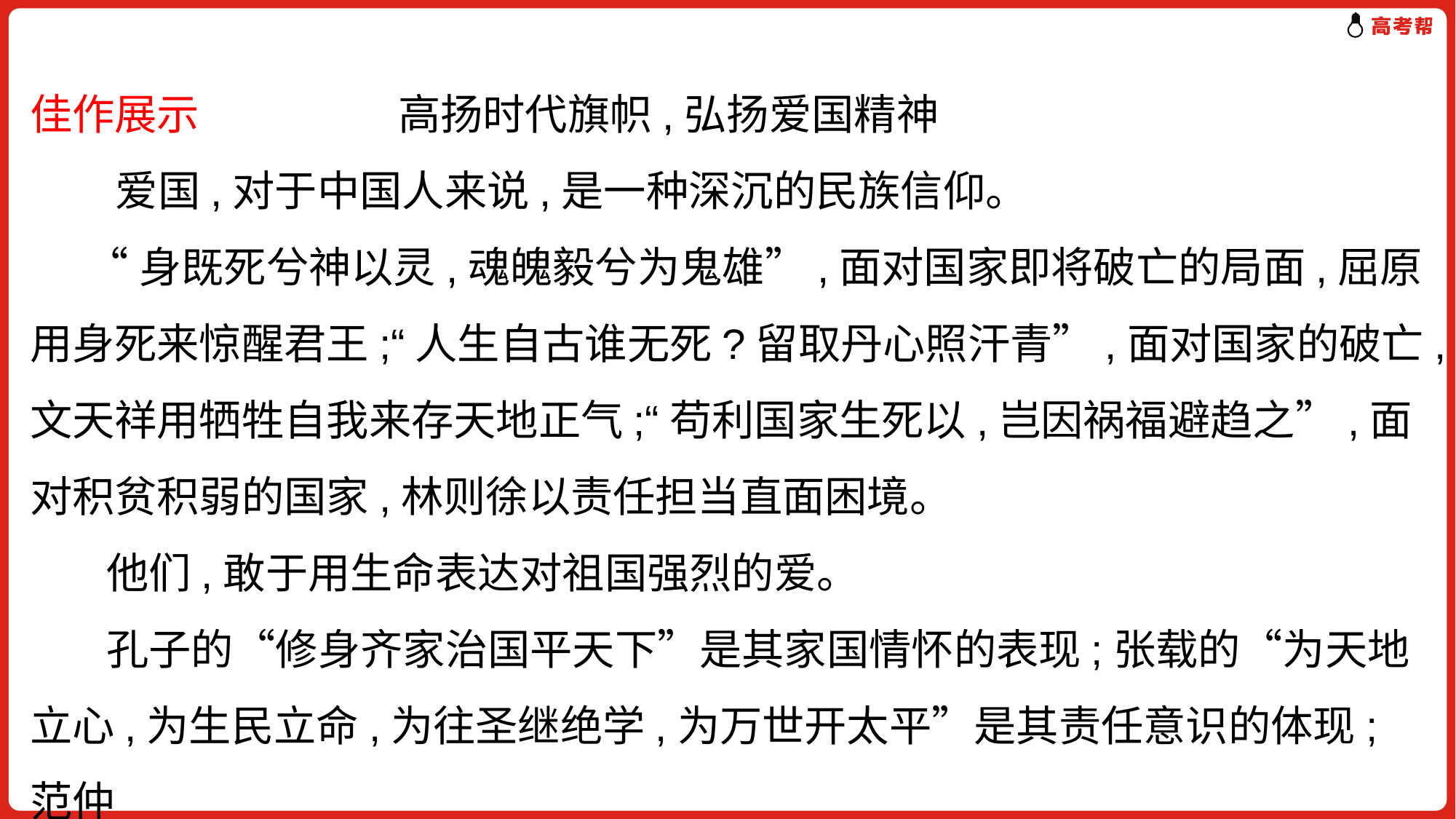

佳作展示                     高扬时代旗帜,弘扬爱国精神
        爱国,对于中国人来说,是一种深沉的民族信仰。
      “身既死兮神以灵,魂魄毅兮为鬼雄”,面对国家即将破亡的局面,屈原用身死来惊醒君王;“人生自古谁无死?留取丹心照汗青”,面对国家的破亡,文天祥用牺牲自我来存天地正气;“苟利国家生死以,岂因祸福避趋之”,面对积贫积弱的国家,林则徐以责任担当直面困境。
       他们,敢于用生命表达对祖国强烈的爱。
       孔子的“修身齐家治国平天下”是其家国情怀的表现;张载的“为天地立心,为生民立命,为往圣继绝学,为万世开太平”是其责任意识的体现;范仲